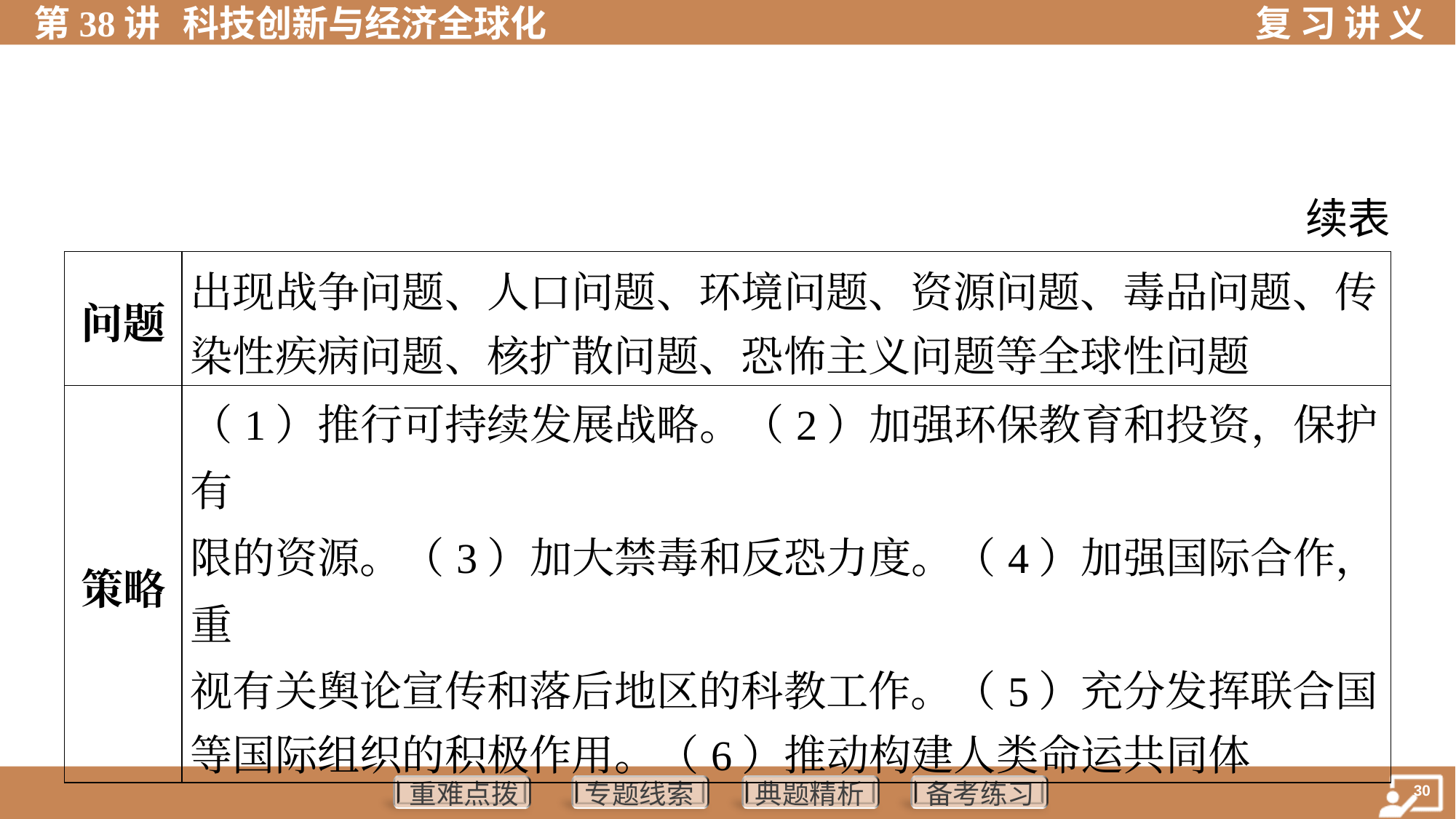

续表
| 问题 | 出现战争问题、人口问题、环境问题、资源问题、毒品问题、传 染性疾病问题、核扩散问题、恐怖主义问题等全球性问题 |  |  |  |  |
| --- | --- | --- | --- | --- | --- |
| 策略 | （1）推行可持续发展战略。（2）加强环保教育和投资，保护有 限的资源。（3）加大禁毒和反恐力度。（4）加强国际合作，重 视有关舆论宣传和落后地区的科教工作。（5）充分发挥联合国 等国际组织的积极作用。（6）推动构建人类命运共同体 |  |  |  |  |